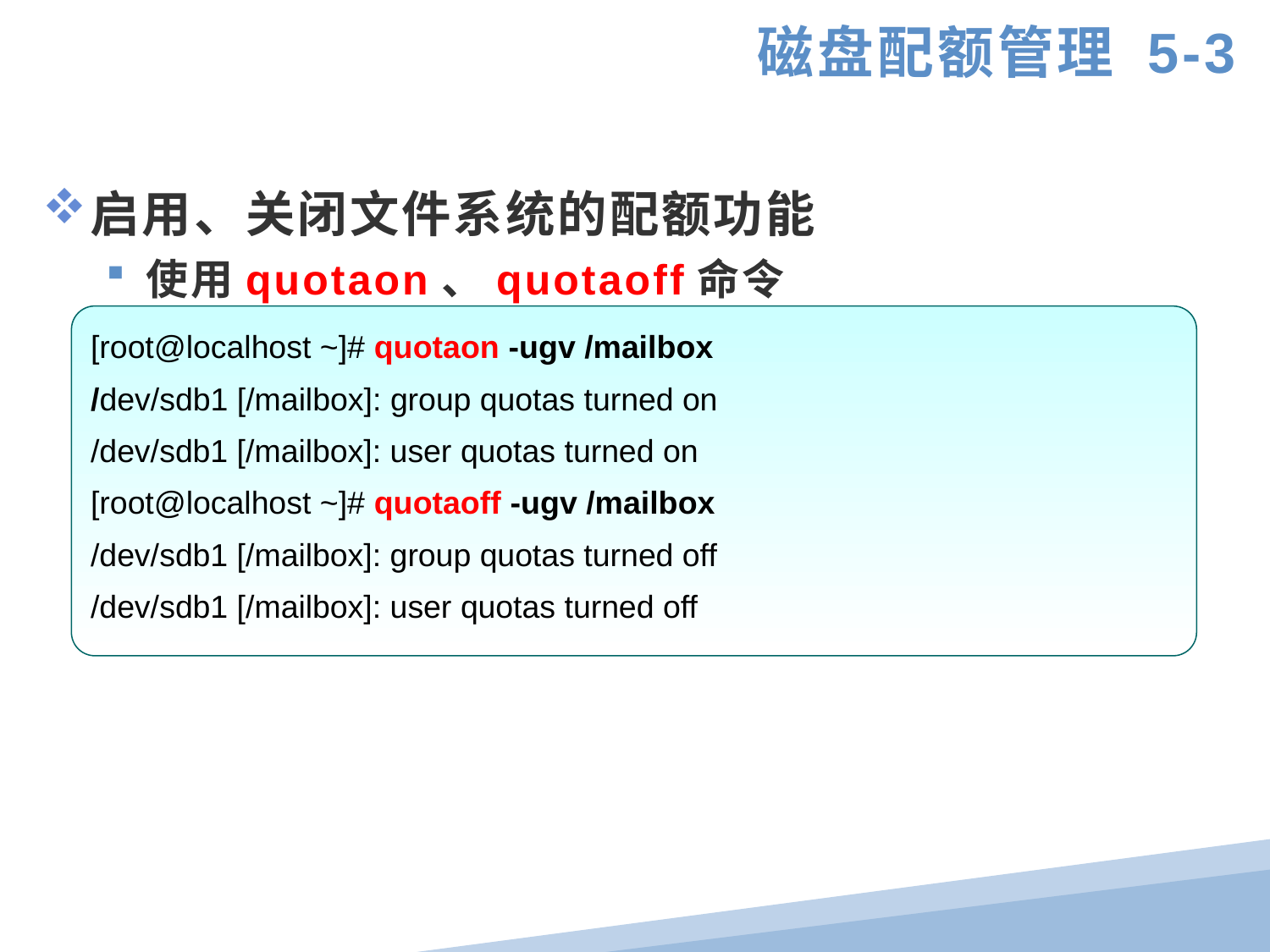

磁盘配额管理 5-3
启用、关闭文件系统的配额功能
使用quotaon、quotaoff命令
[root@localhost ~]# quotaon -ugv /mailbox
/dev/sdb1 [/mailbox]: group quotas turned on
/dev/sdb1 [/mailbox]: user quotas turned on
[root@localhost ~]# quotaoff -ugv /mailbox
/dev/sdb1 [/mailbox]: group quotas turned off
/dev/sdb1 [/mailbox]: user quotas turned off